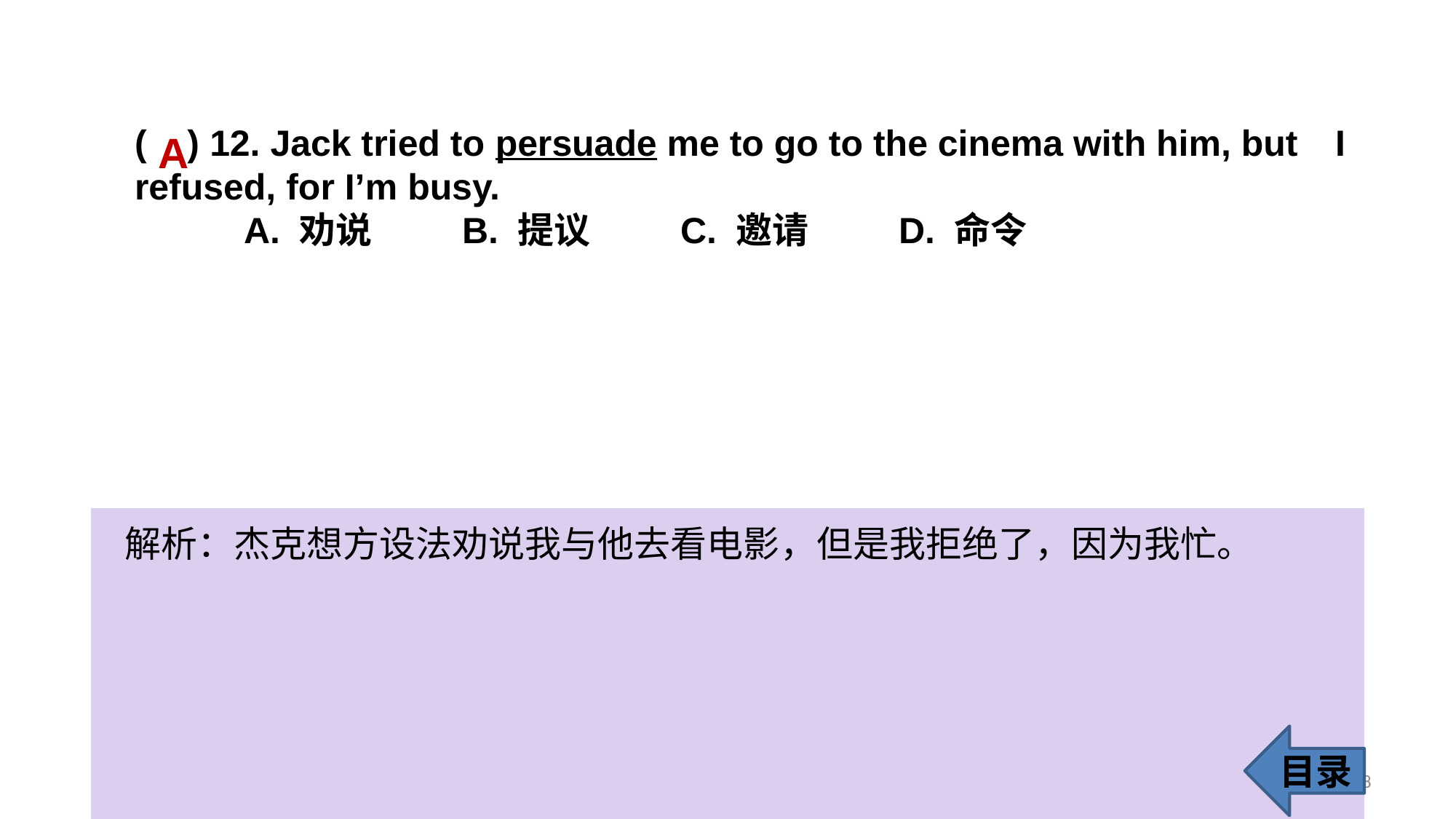

(    ) 12. Jack tried to persuade me to go to the cinema with him, but 	I refused, for I’m busy.
	A. 劝说 	B. 提议 	C. 邀请 	D. 命令
A

解析：杰克想方设法劝说我与他去看电影，但是我拒绝了，因为我忙。
目录
18